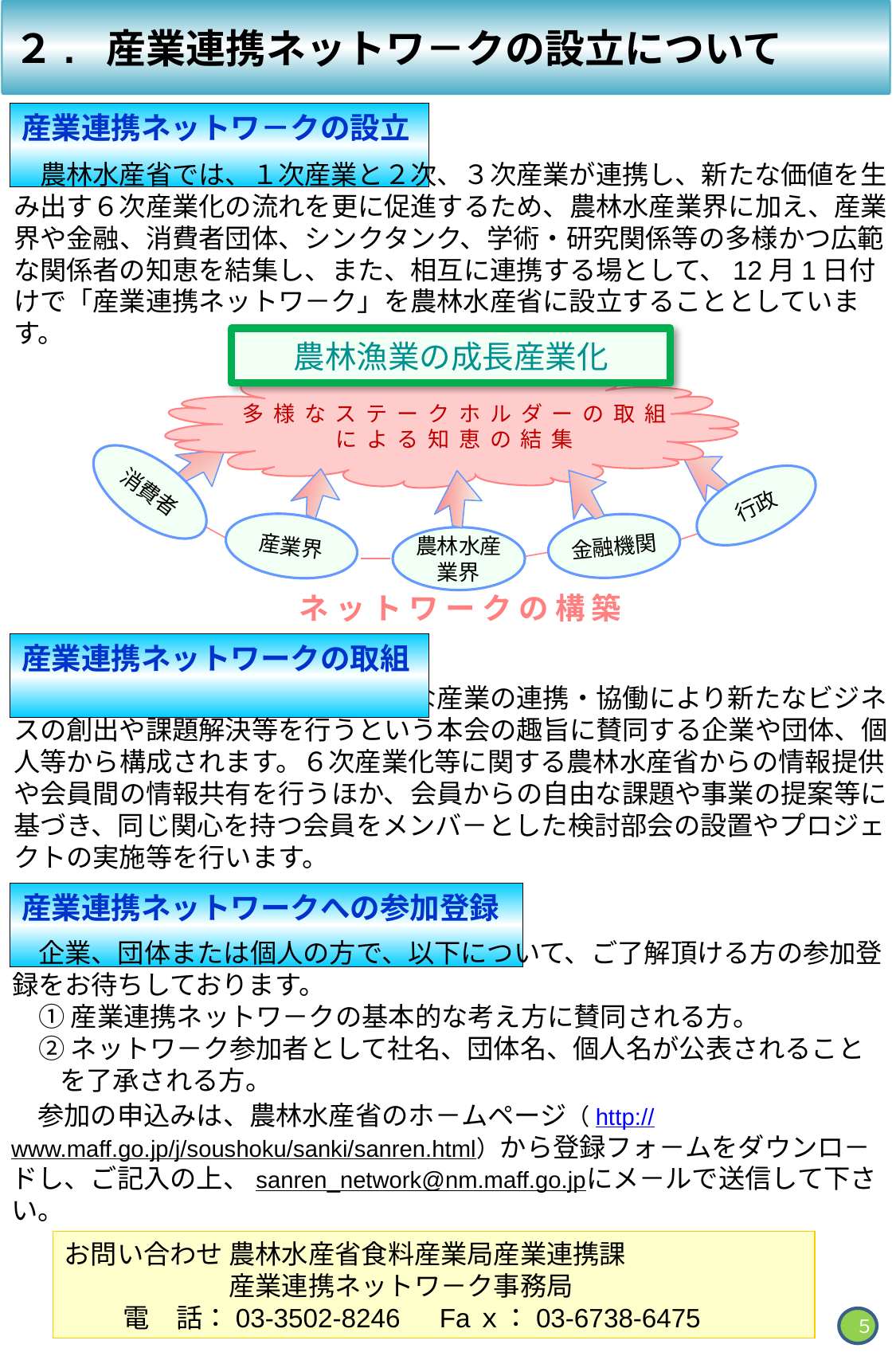

２.  産業連携ネットワ－クの設立について
産業連携ネットワ－クの設立
　農林水産省では、１次産業と２次、３次産業が連携し、新たな価値を生み出す６次産業化の流れを更に促進するため、農林水産業界に加え、産業界や金融、消費者団体、シンクタンク、学術・研究関係等の多様かつ広範な関係者の知恵を結集し、また、相互に連携する場として、12月1日付けで「産業連携ネットワ－ク」を農林水産省に設立することとしています。
農林漁業の成長産業化
多様なステークホルダーの取組
による知恵の結集

消費者

行政

産業界
金融機関
農林水産業界
ネ ッ ト ワ ー ク の 構 築

産業連携ネットワークの取組
　産業連携ネットワ－クは、多様な産業の連携・協働により新たなビジネスの創出や課題解決等を行うという本会の趣旨に賛同する企業や団体、個人等から構成されます。６次産業化等に関する農林水産省からの情報提供や会員間の情報共有を行うほか、会員からの自由な課題や事業の提案等に基づき、同じ関心を持つ会員をメンバ－とした検討部会の設置やプロジェクトの実施等を行います。

産業連携ネットワークへの参加登録
　企業、団体または個人の方で、以下について、ご了解頂ける方の参加登録をお待ちしております。
　① 産業連携ネットワ－クの基本的な考え方に賛同される方。
　② ネットワ－ク参加者として社名、団体名、個人名が公表されること
       を了承される方。
　参加の申込みは、農林水産省のホ－ムページ（http://www.maff.go.jp/j/soushoku/sanki/sanren.html）から登録フォ－ムをダウンロ－ドし、ご記入の上、sanren_network@nm.maff.go.jpにメ－ルで送信して下さい。
お問い合わせ 農林水産省食料産業局産業連携課
　　　　　 　産業連携ネットワ－ク事務局
　　 電　話：03-3502-8246　Faｘ：03-6738-6475
５